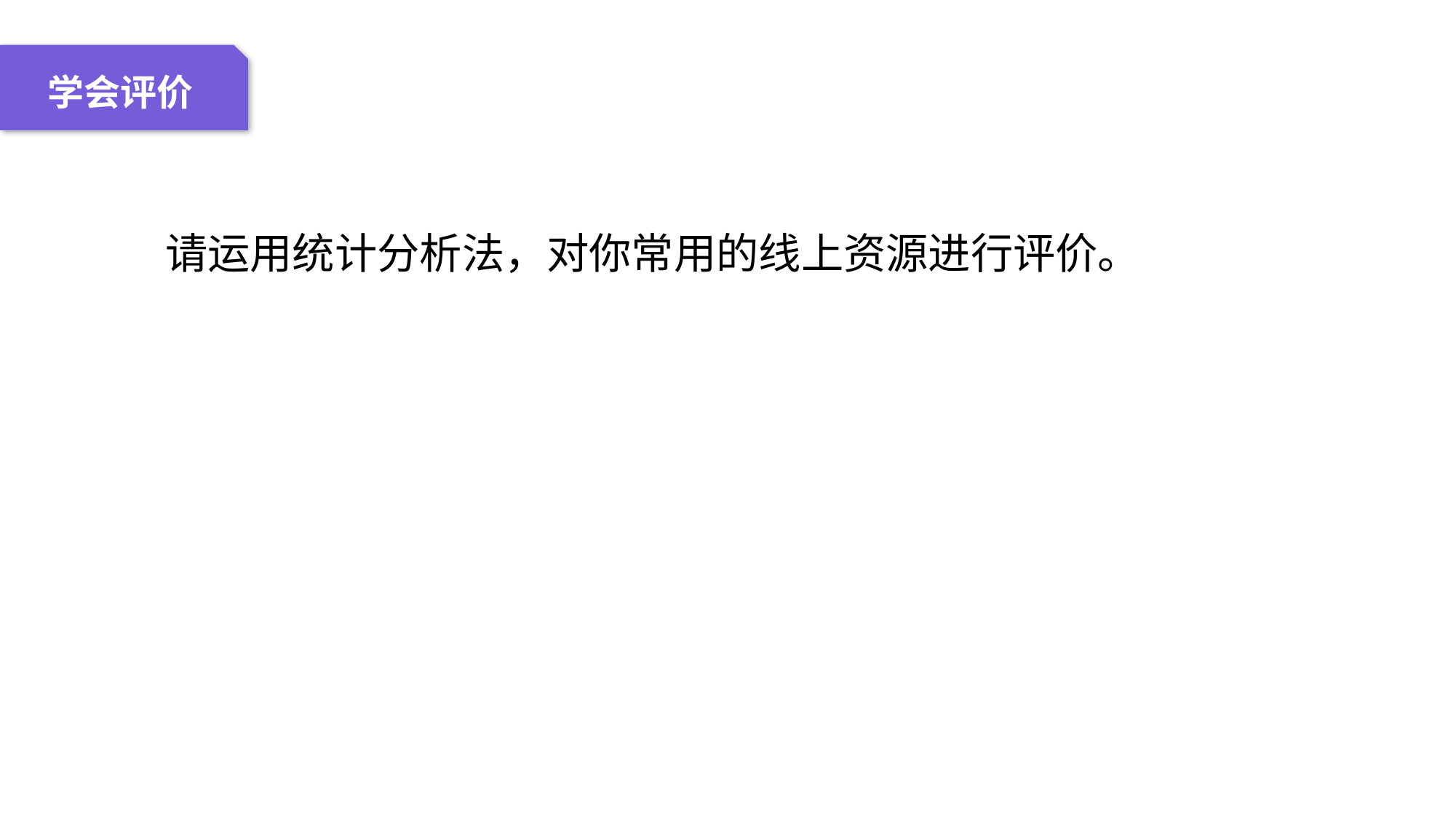

04 名词解释
01 准备过程
02 整体结构
03 重点说明
学会评价
请运用统计分析法，对你常用的线上资源进行评价。